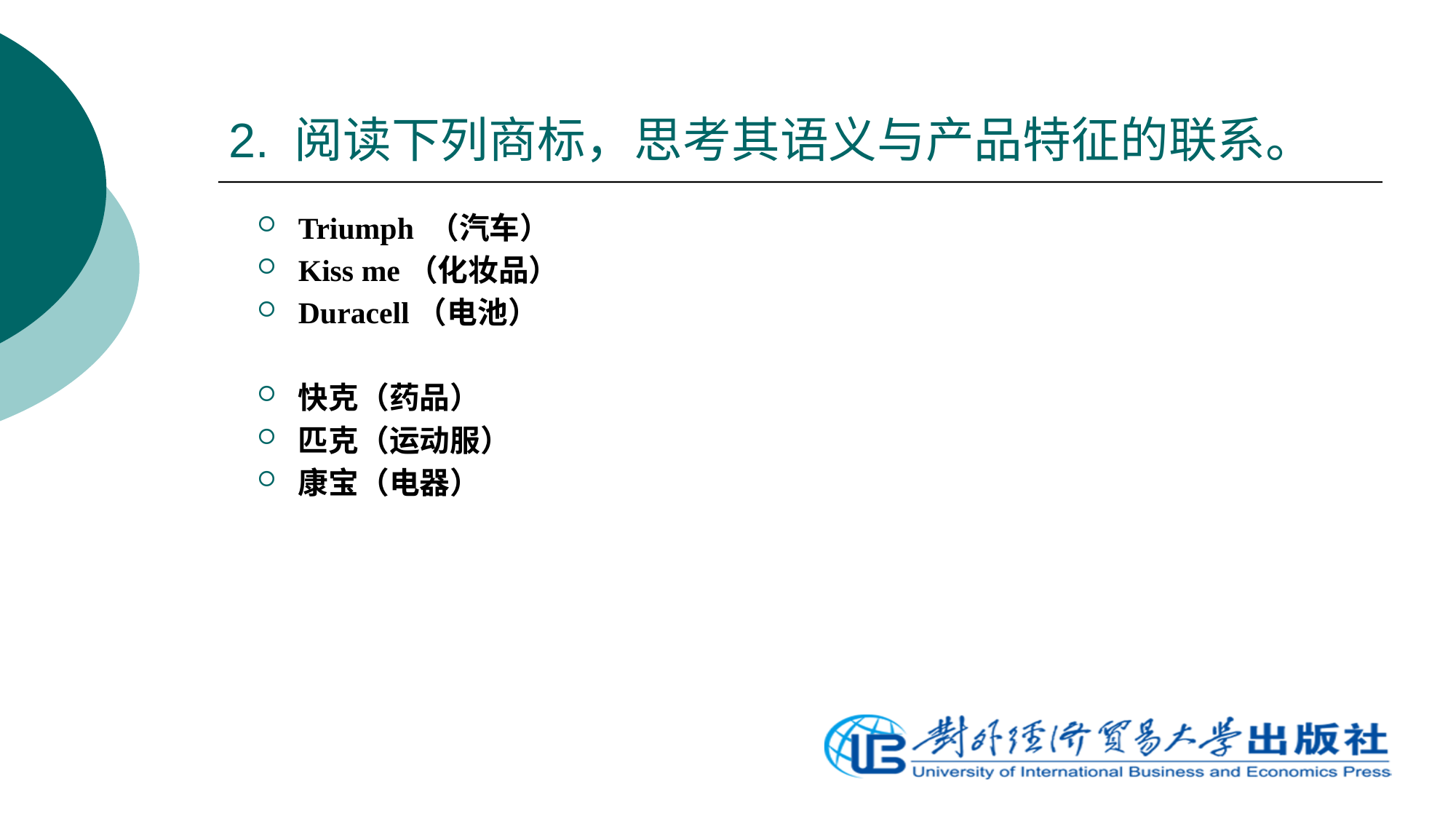

# 2. 阅读下列商标，思考其语义与产品特征的联系。
Triumph （汽车）
Kiss me（化妆品）
Duracell（电池）

快克（药品）
匹克（运动服）
康宝（电器）